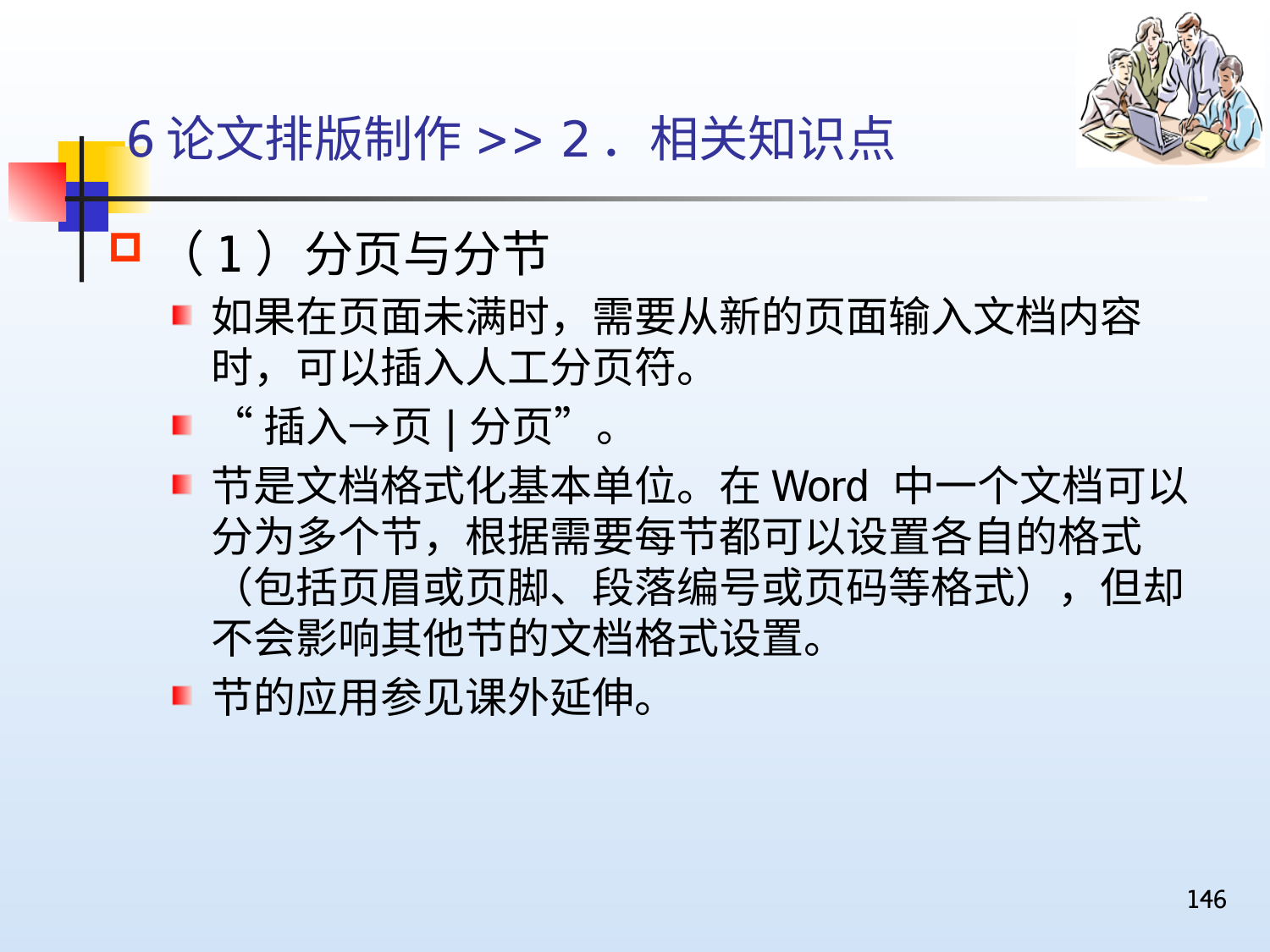

# 6论文排版制作>> 2．相关知识点
（1）分页与分节
如果在页面未满时，需要从新的页面输入文档内容时，可以插入人工分页符。
“插入→页|分页”。
节是文档格式化基本单位。在Word 中一个文档可以分为多个节，根据需要每节都可以设置各自的格式（包括页眉或页脚、段落编号或页码等格式），但却不会影响其他节的文档格式设置。
节的应用参见课外延伸。
146